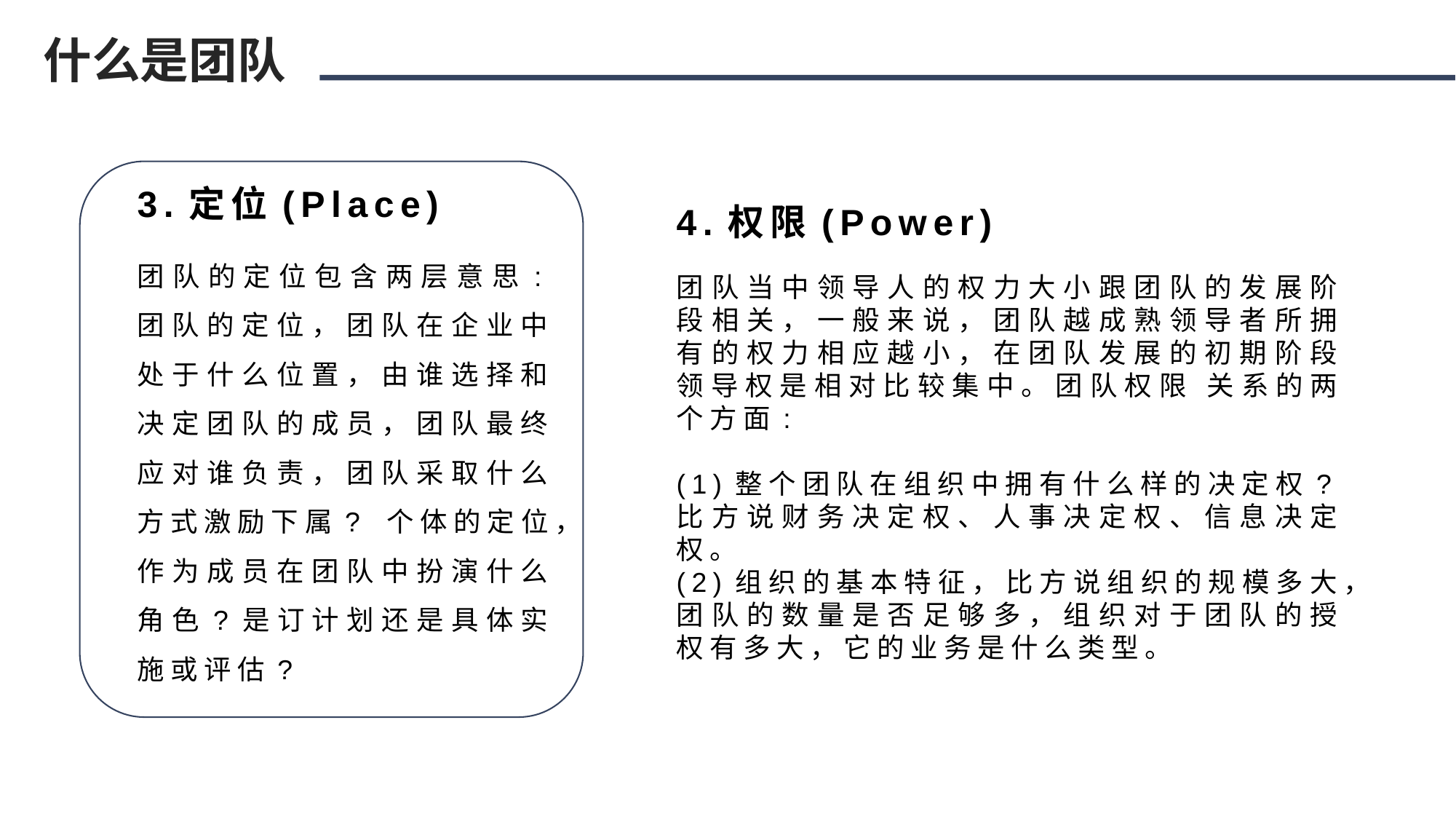

什么是团队

3.定位(Place)

团队的定位包含两层意思:团队的定位，团队在企业中处于什么位置，由谁选择和决定团队的成员，团队最终应对谁负责，团队采取什么方式激励下属? 个体的定位，作为成员在团队中扮演什么角色?是订计划还是具体实施或评估?
4.权限(Power)

团队当中领导人的权力大小跟团队的发展阶段相关，一般来说，团队越成熟领导者所拥有的权力相应越小，在团队发展的初期阶段领导权是相对比较集中。团队权限 关系的两个方面:

(1)整个团队在组织中拥有什么样的决定权?比方说财务决定权、人事决定权、信息决定权。
(2)组织的基本特征，比方说组织的规模多大，团队的数量是否足够多，组织对于团队的授权有多大，它的业务是什么类型。